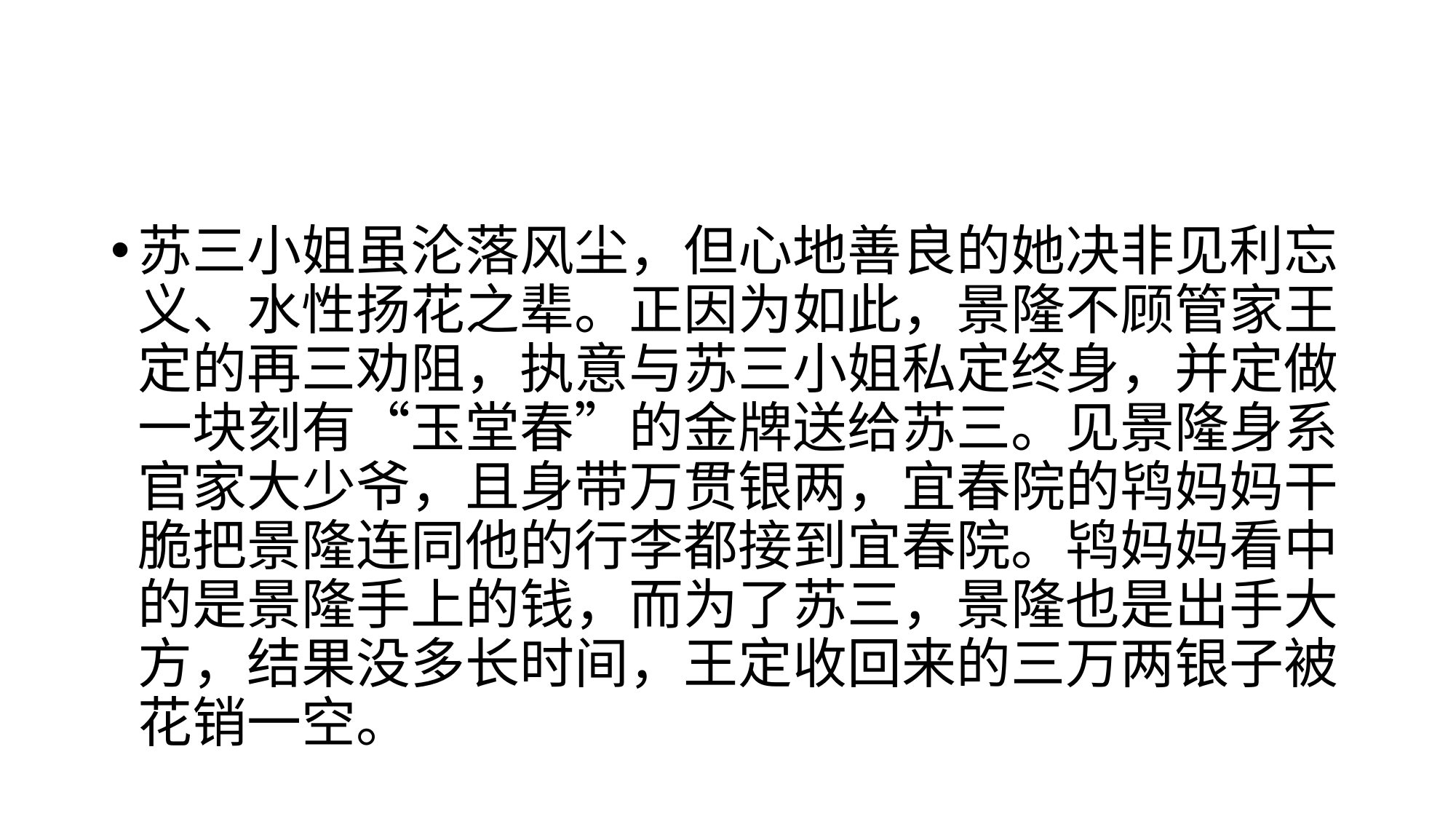

#
苏三小姐虽沦落风尘，但心地善良的她决非见利忘义、水性扬花之辈。正因为如此，景隆不顾管家王定的再三劝阻，执意与苏三小姐私定终身，并定做一块刻有“玉堂春”的金牌送给苏三。见景隆身系官家大少爷，且身带万贯银两，宜春院的鸨妈妈干脆把景隆连同他的行李都接到宜春院。鸨妈妈看中的是景隆手上的钱，而为了苏三，景隆也是出手大方，结果没多长时间，王定收回来的三万两银子被花销一空。